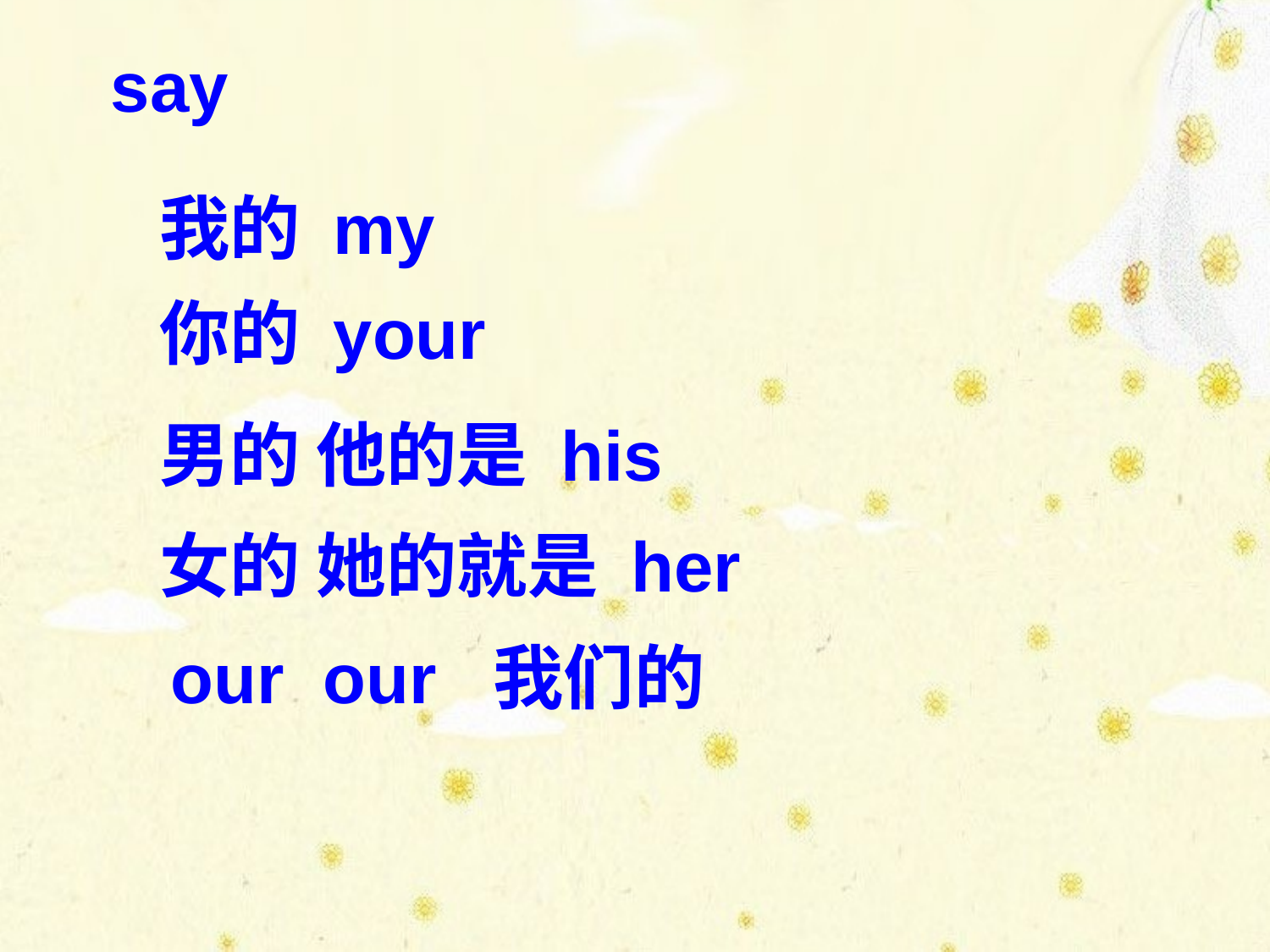

say
我的 my
你的 your
男的 他的是 his
女的 她的就是 her
our  our  我们的